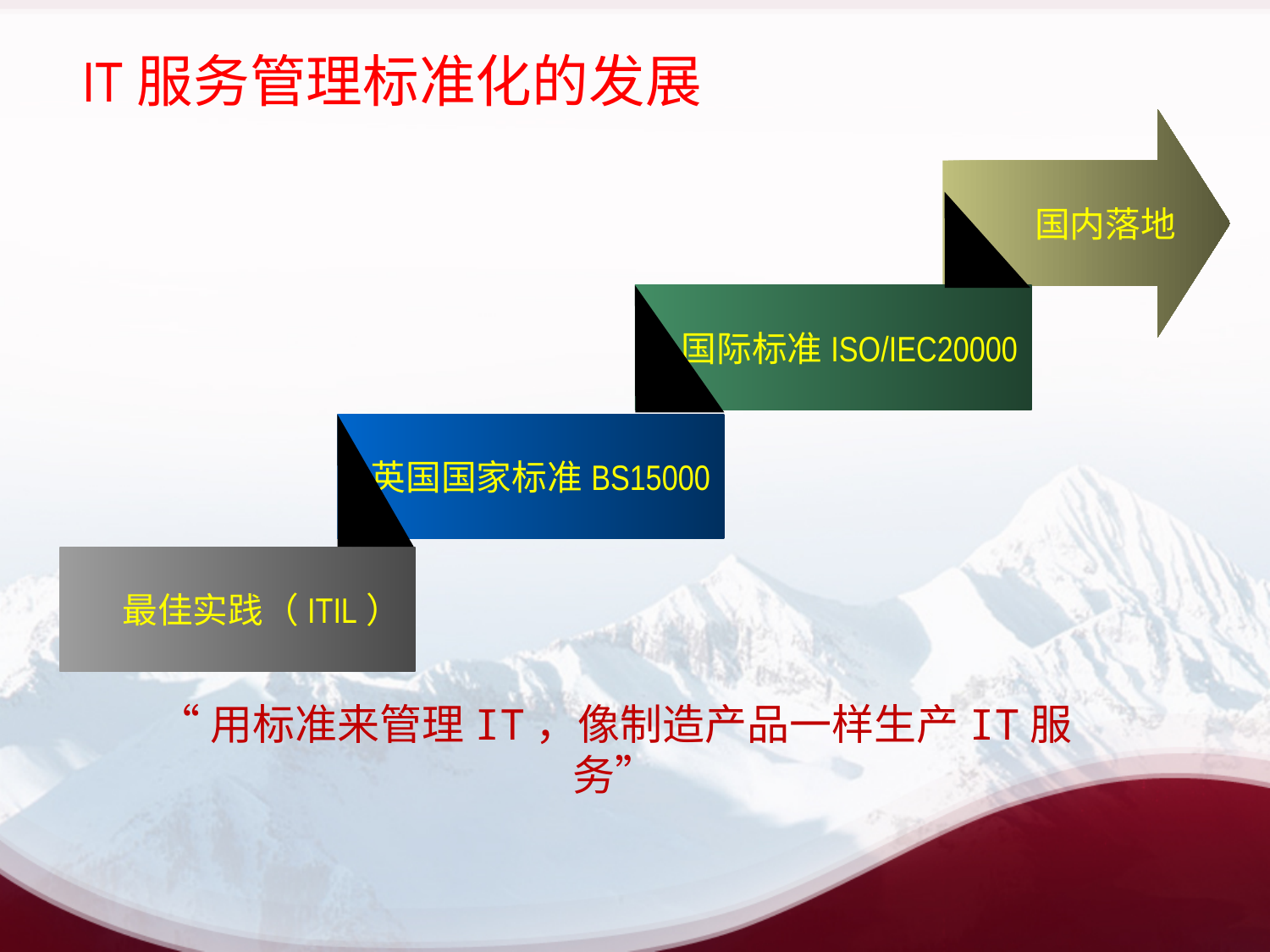

# IT服务管理标准化的发展
国内落地

国际标准ISO/IEC20000

英国国家标准BS15000

最佳实践（ITIL）
“用标准来管理IT，像制造产品一样生产IT服务”